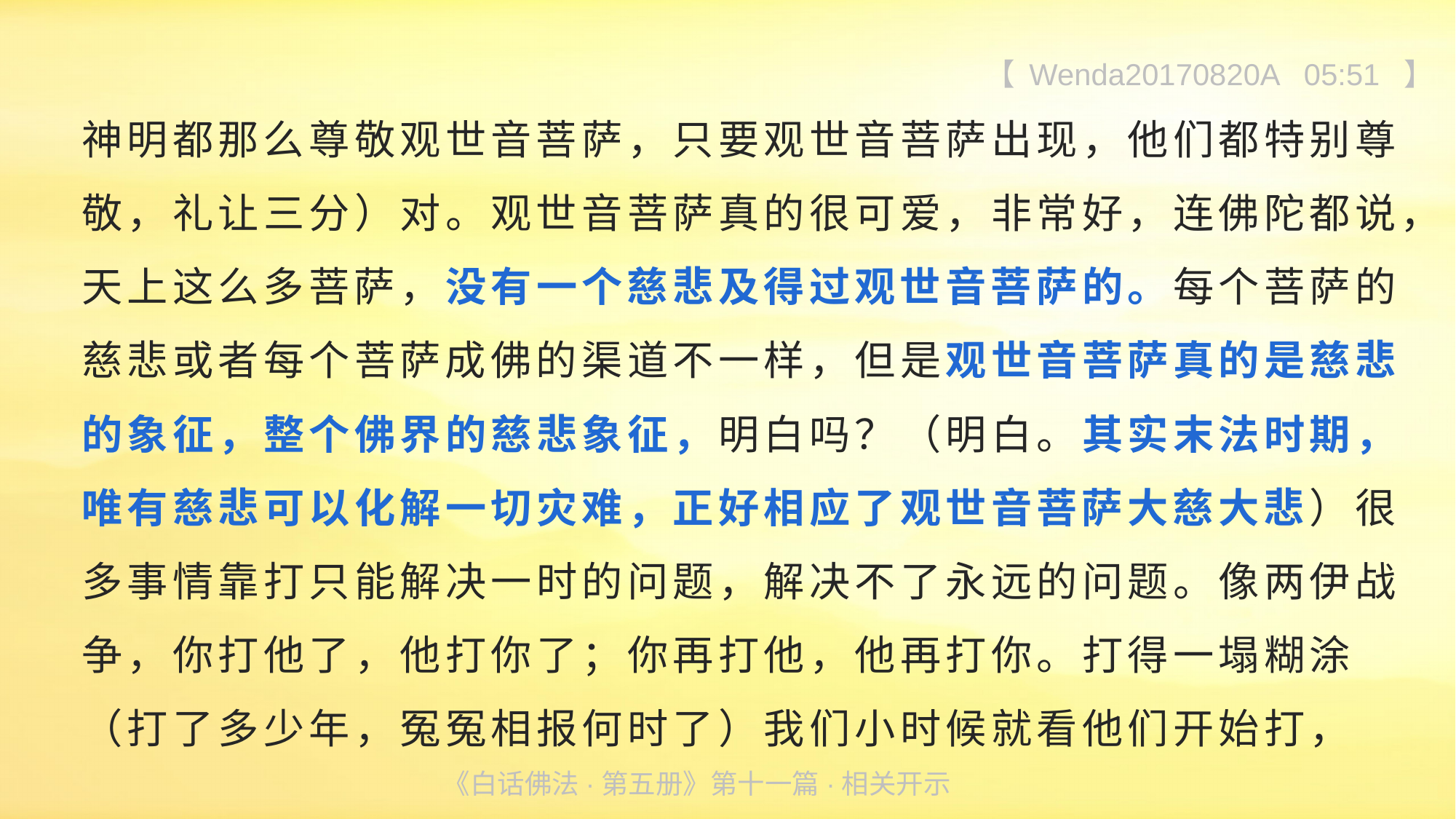

【 Wenda20170820A   05:51  】
神明都那么尊敬观世音菩萨，只要观世音菩萨出现，他们都特别尊敬，礼让三分）对。观世音菩萨真的很可爱，非常好，连佛陀都说，天上这么多菩萨，没有一个慈悲及得过观世音菩萨的。每个菩萨的慈悲或者每个菩萨成佛的渠道不一样，但是观世音菩萨真的是慈悲的象征，整个佛界的慈悲象征，明白吗？（明白。其实末法时期，唯有慈悲可以化解一切灾难，正好相应了观世音菩萨大慈大悲）很多事情靠打只能解决一时的问题，解决不了永远的问题。像两伊战争，你打他了，他打你了；你再打他，他再打你。打得一塌糊涂（打了多少年，冤冤相报何时了）我们小时候就看他们开始打，
《白话佛法·第五册》第十一篇·相关开示